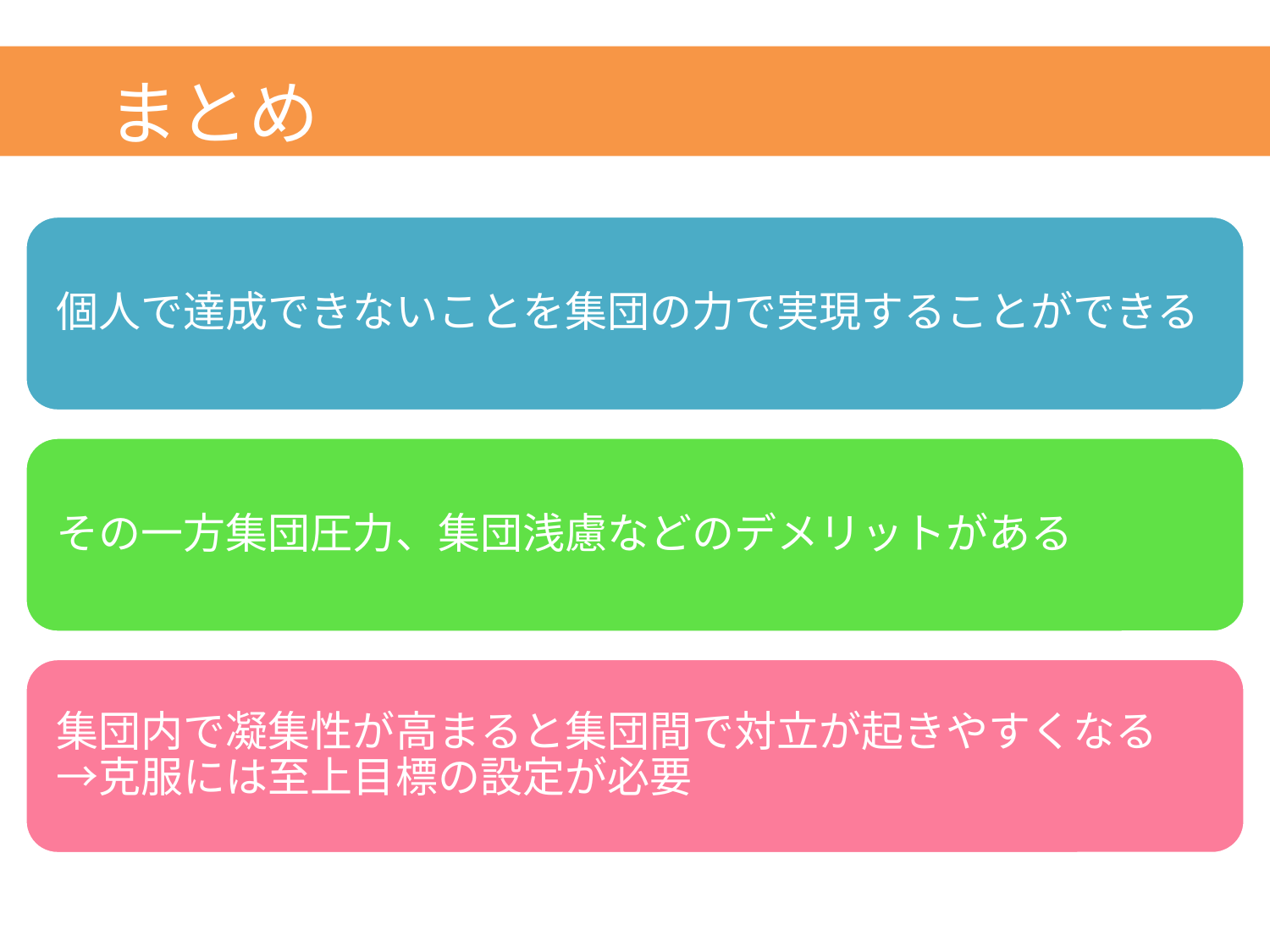

まとめ
個人で達成できないことを集団の力で実現することができる
その一方集団圧力、集団浅慮などのデメリットがある
集団内で凝集性が高まると集団間で対立が起きやすくなる　→克服には至上目標の設定が必要